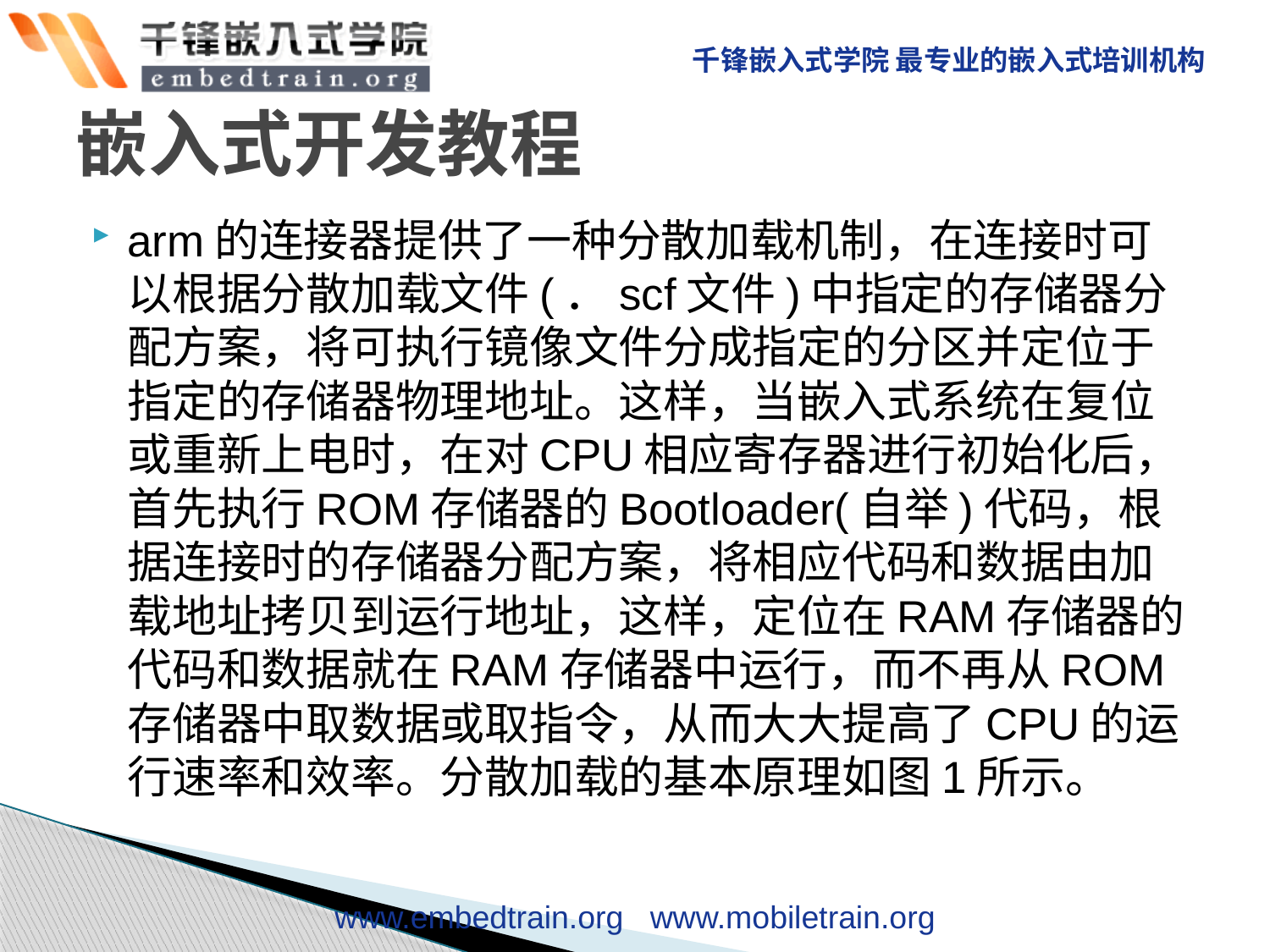

# 嵌入式开发教程
arm的连接器提供了一种分散加载机制，在连接时可以根据分散加载文件(．scf文件)中指定的存储器分配方案，将可执行镜像文件分成指定的分区并定位于指定的存储器物理地址。这样，当嵌入式系统在复位或重新上电时，在对CPU相应寄存器进行初始化后，首先执行ROM存储器的Bootloader(自举)代码，根据连接时的存储器分配方案，将相应代码和数据由加载地址拷贝到运行地址，这样，定位在RAM存储器的代码和数据就在RAM存储器中运行，而不再从ROM存储器中取数据或取指令，从而大大提高了CPU的运行速率和效率。分散加载的基本原理如图1所示。